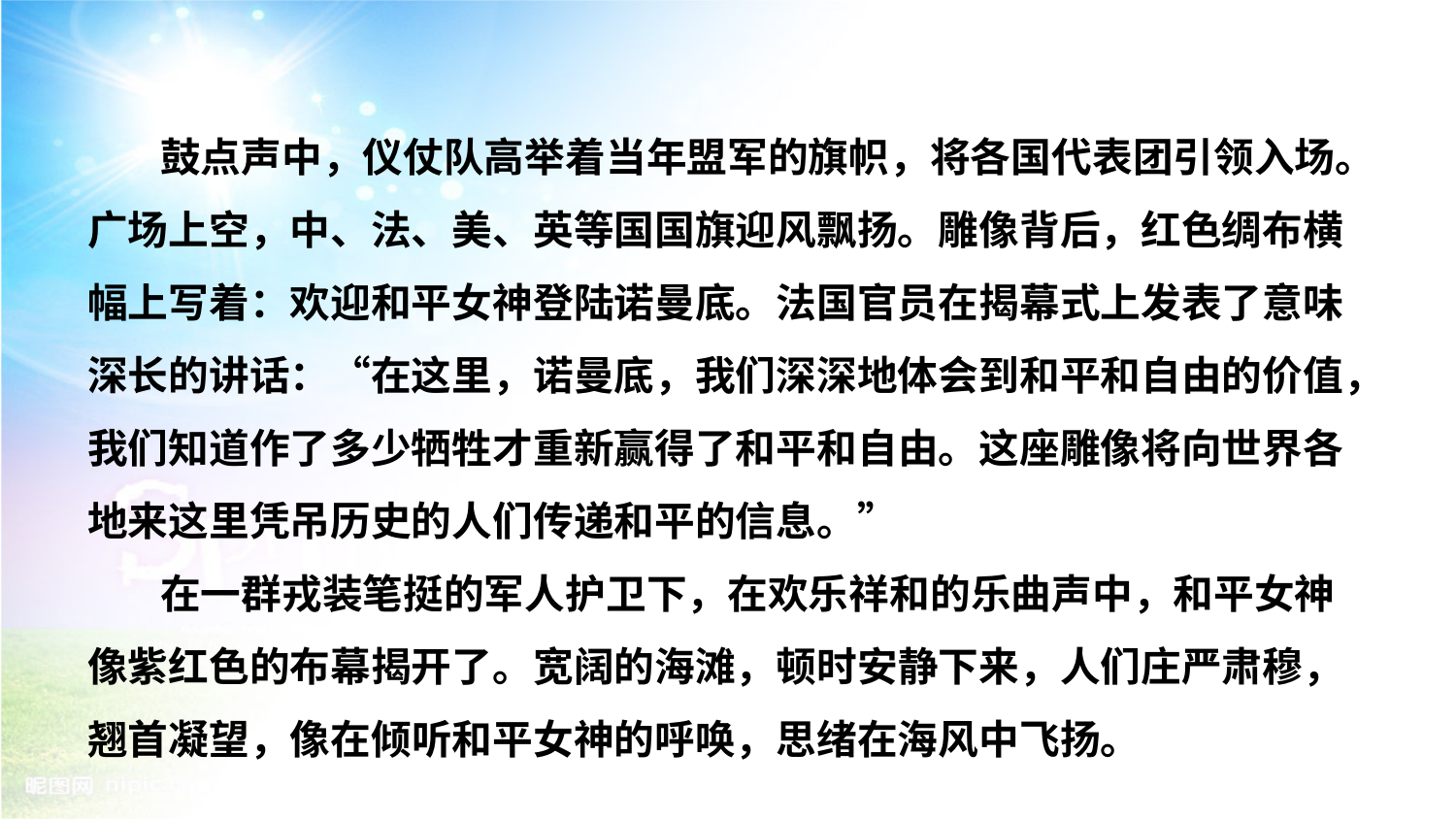

鼓点声中，仪仗队高举着当年盟军的旗帜，将各国代表团引领入场。广场上空，中、法、美、英等国国旗迎风飘扬。雕像背后，红色绸布横幅上写着：欢迎和平女神登陆诺曼底。法国官员在揭幕式上发表了意味深长的讲话：“在这里，诺曼底，我们深深地体会到和平和自由的价值，我们知道作了多少牺牲才重新赢得了和平和自由。这座雕像将向世界各地来这里凭吊历史的人们传递和平的信息。”
在一群戎装笔挺的军人护卫下，在欢乐祥和的乐曲声中，和平女神像紫红色的布幕揭开了。宽阔的海滩，顿时安静下来，人们庄严肃穆，翘首凝望，像在倾听和平女神的呼唤，思绪在海风中飞扬。